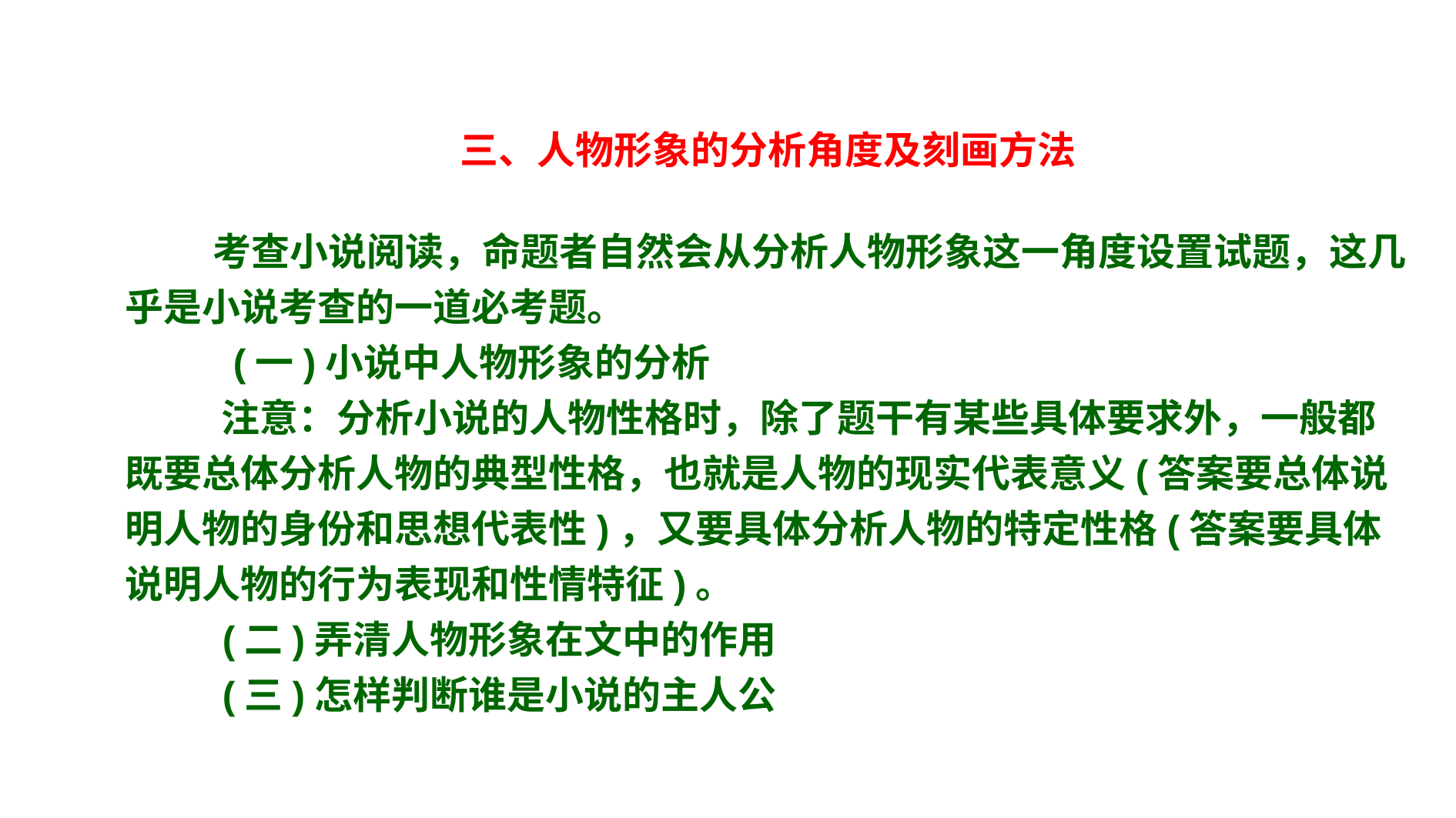

三、人物形象的分析角度及刻画方法

         考查小说阅读，命题者自然会从分析人物形象这一角度设置试题，这几乎是小说考查的一道必考题。
          (一)小说中人物形象的分析
          注意：分析小说的人物性格时，除了题干有某些具体要求外，一般都既要总体分析人物的典型性格，也就是人物的现实代表意义(答案要总体说明人物的身份和思想代表性)，又要具体分析人物的特定性格(答案要具体说明人物的行为表现和性情特征)。
         (二)弄清人物形象在文中的作用
         (三)怎样判断谁是小说的主人公